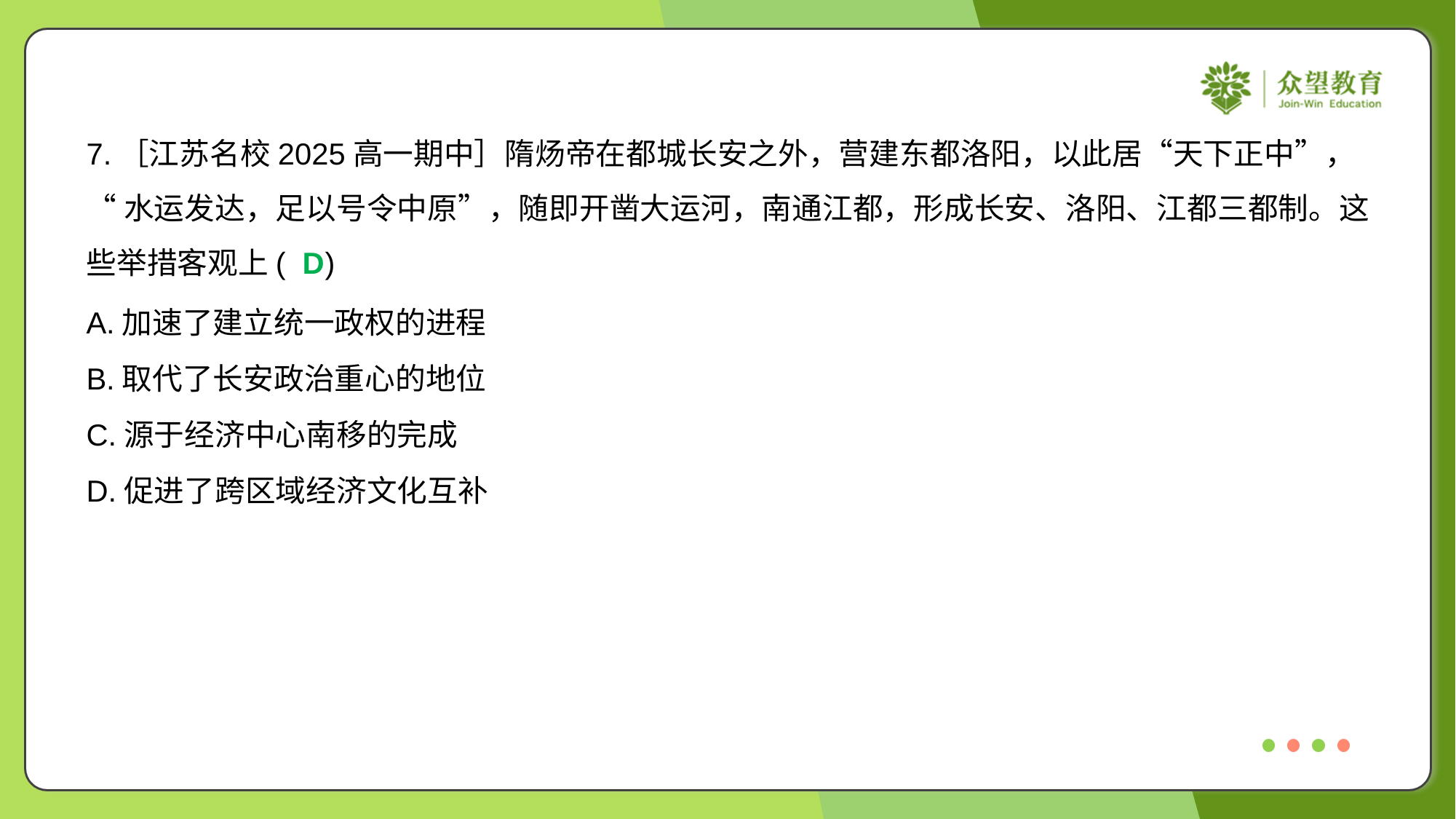

7.［江苏名校2025高一期中］隋炀帝在都城长安之外，营建东都洛阳，以此居“天下正中”，
“水运发达，足以号令中原”，随即开凿大运河，南通江都，形成长安、洛阳、江都三都制。这
些举措客观上(     )
D
A.加速了建立统一政权的进程
B.取代了长安政治重心的地位
C.源于经济中心南移的完成
D.促进了跨区域经济文化互补